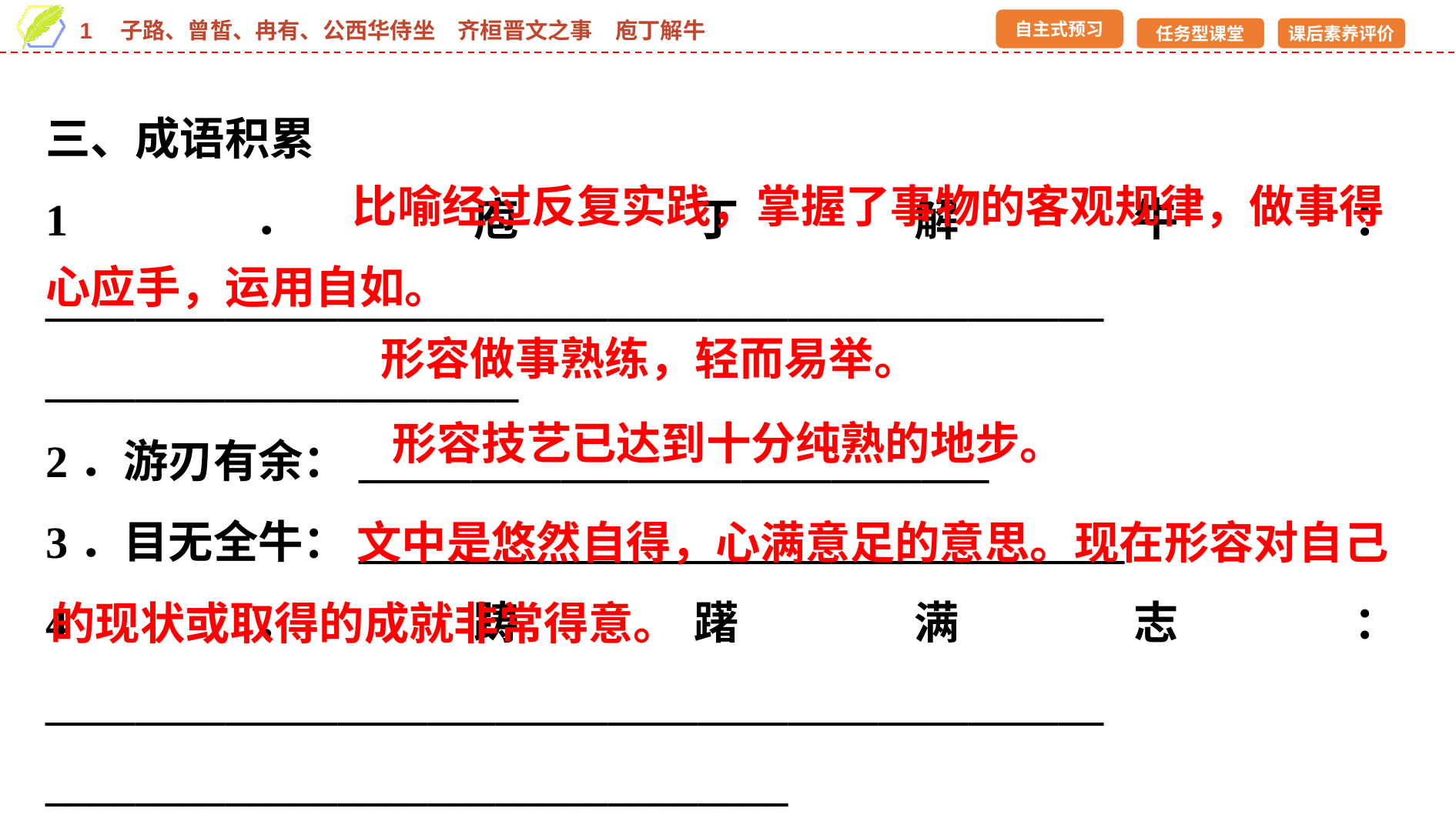

三、成语积累
1．庖丁解牛：_______________________________________________ _____________________
2．游刃有余：____________________________
3．目无全牛：__________________________________
4．踌躇满志：_______________________________________________ _________________________________
                             比喻经过反复实践，掌握了事物的客观规律，做事得心应手，运用自如。
形容做事熟练，轻而易举。
形容技艺已达到十分纯熟的地步。
                             文中是悠然自得，心满意足的意思。现在形容对自己的现状或取得的成就非常得意。